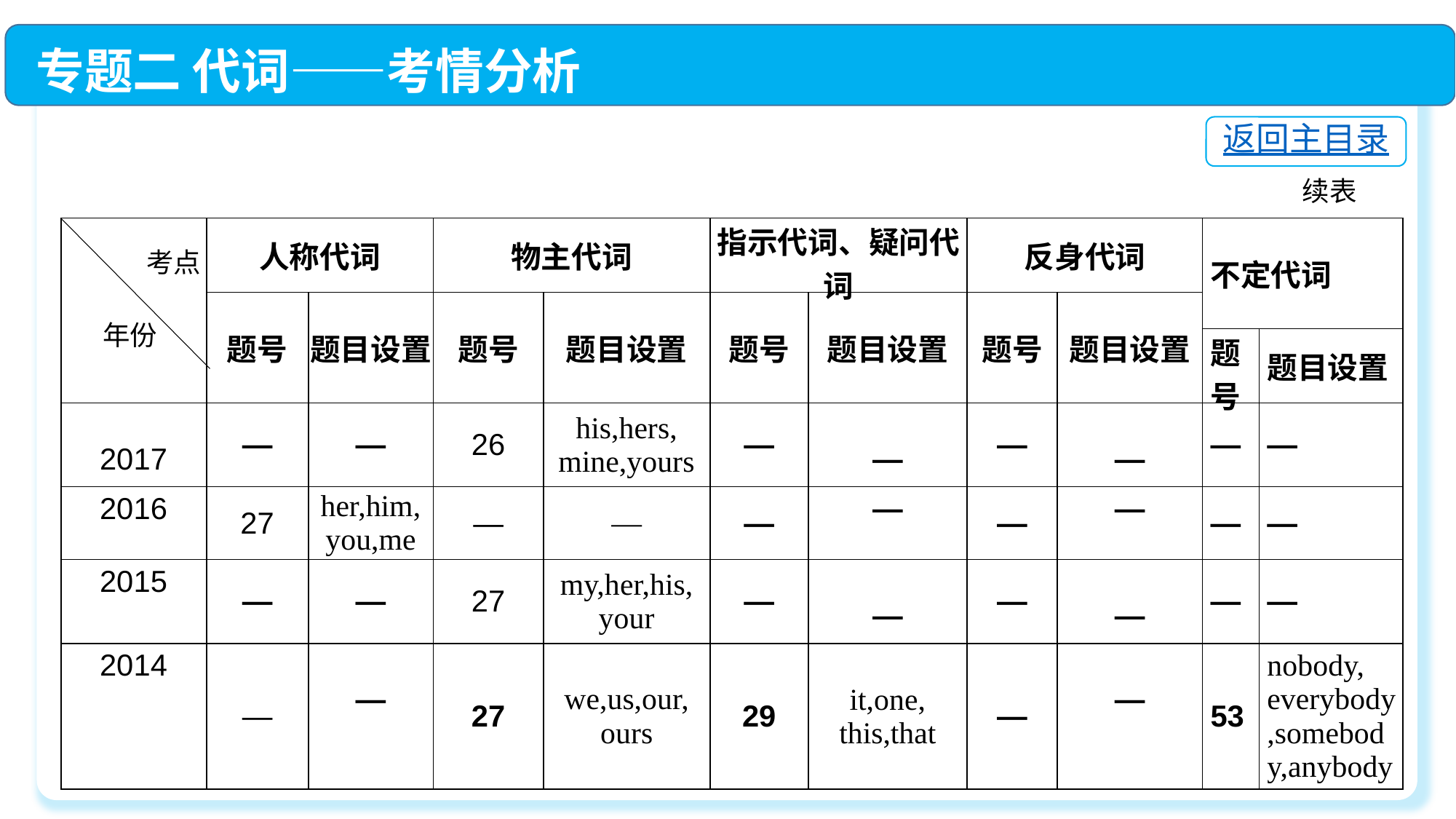

专题二 代词——考情分析

返回主目录
续表
|  | 人称代词 |  | 物主代词 |  | 指示代词、疑问代词 |  | 反身代词 |  | 不定代词 |  |
| --- | --- | --- | --- | --- | --- | --- | --- | --- | --- | --- |
|  | 题号 | 题目设置 | 题号 | 题目设置 | 题号 | 题目设置 | 题号 | 题目设置 |  |  |
|  |  |  |  |  |  |  |  |  | 题号 | 题目设置 |
| 2017 | — | — | 26 | his,hers, mine,yours | — | — | — | — | — | — |
| 2016 | 27 | her,him, you,me | — | — | — | — | — | — | — | — |
| 2015 | — | — | 27 | my,her,his, your | — | — | — | — | — | — |
| 2014 | — | — | 27 | we,us,our, ours | 29 | it,one, this,that | — | — | 53 | nobody, everybody,somebody,anybody |
 考点
年份